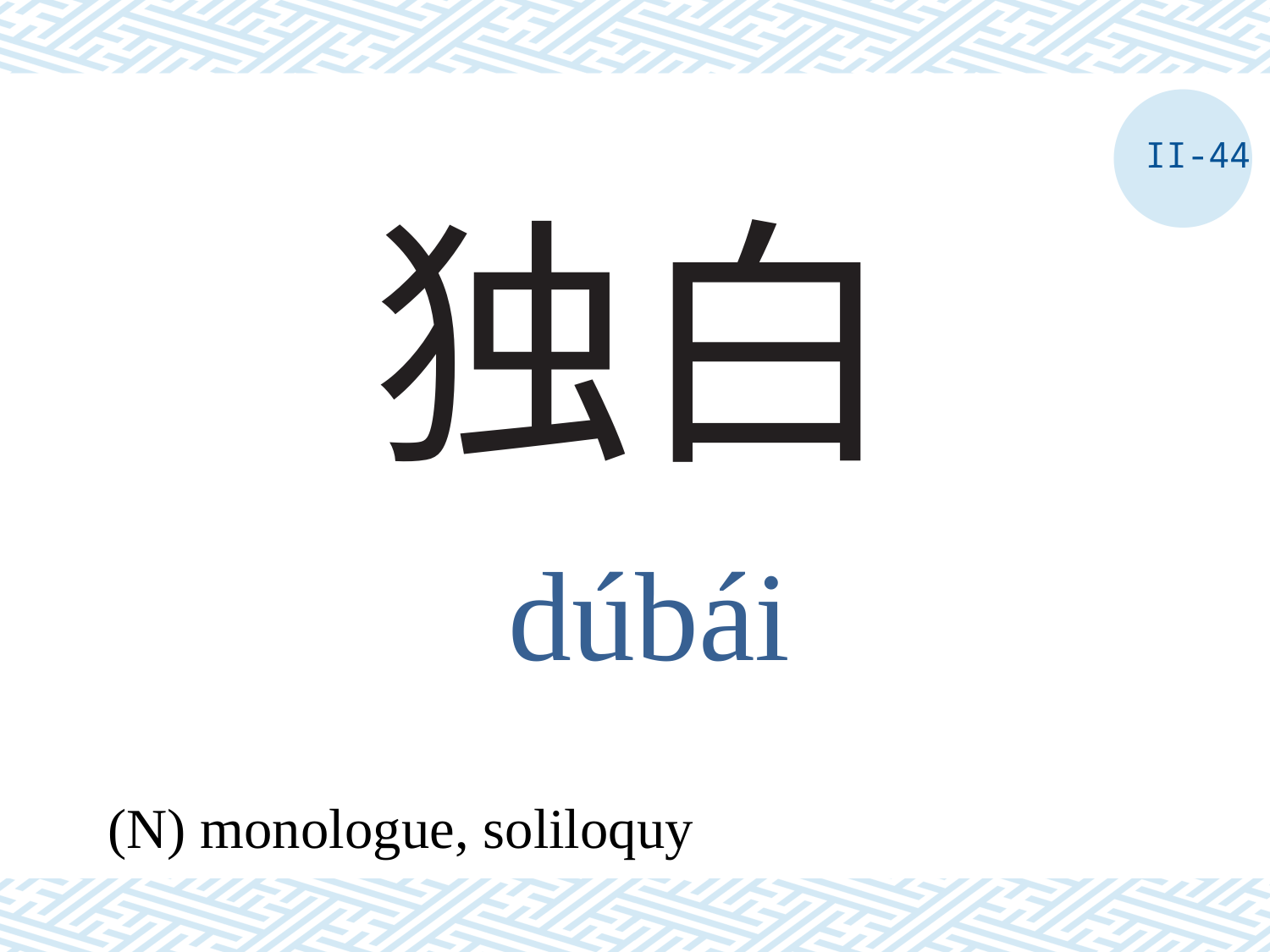

II-44

# 独白
dúbái
(N) monologue, soliloquy